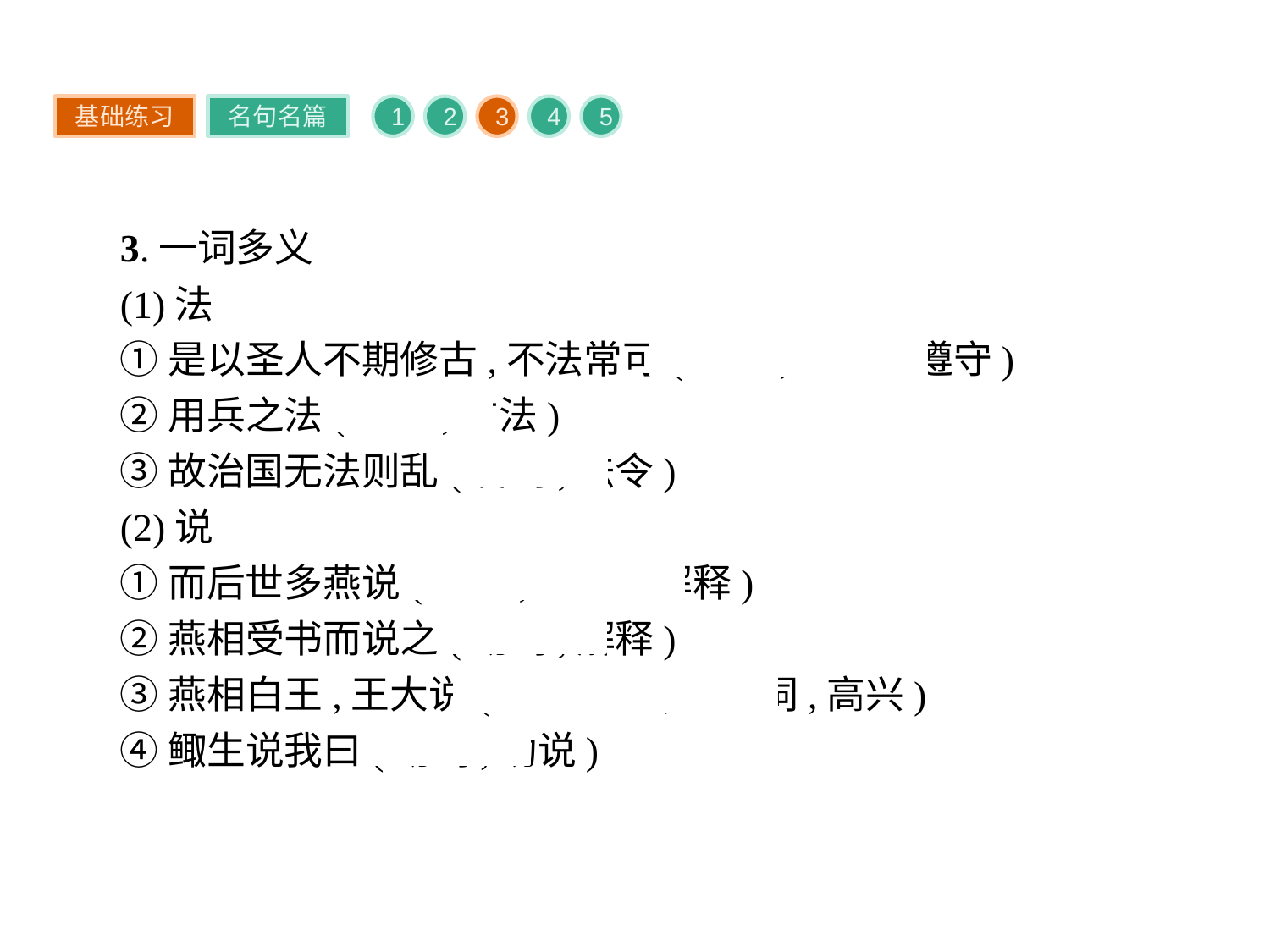

基础练习
名句名篇
1
2
3
4
5
3.一词多义
(1)法
①是以圣人不期修古,不法常可(动词,效法、遵守)
②用兵之法(名词,方法)
③故治国无法则乱(名词,法令)
(2)说
①而后世多燕说(名词,解说、解释)
②燕相受书而说之(动词,解释)
③燕相白王,王大说(通“悦”,形容词,高兴)
④鲰生说我曰(动词,劝说)